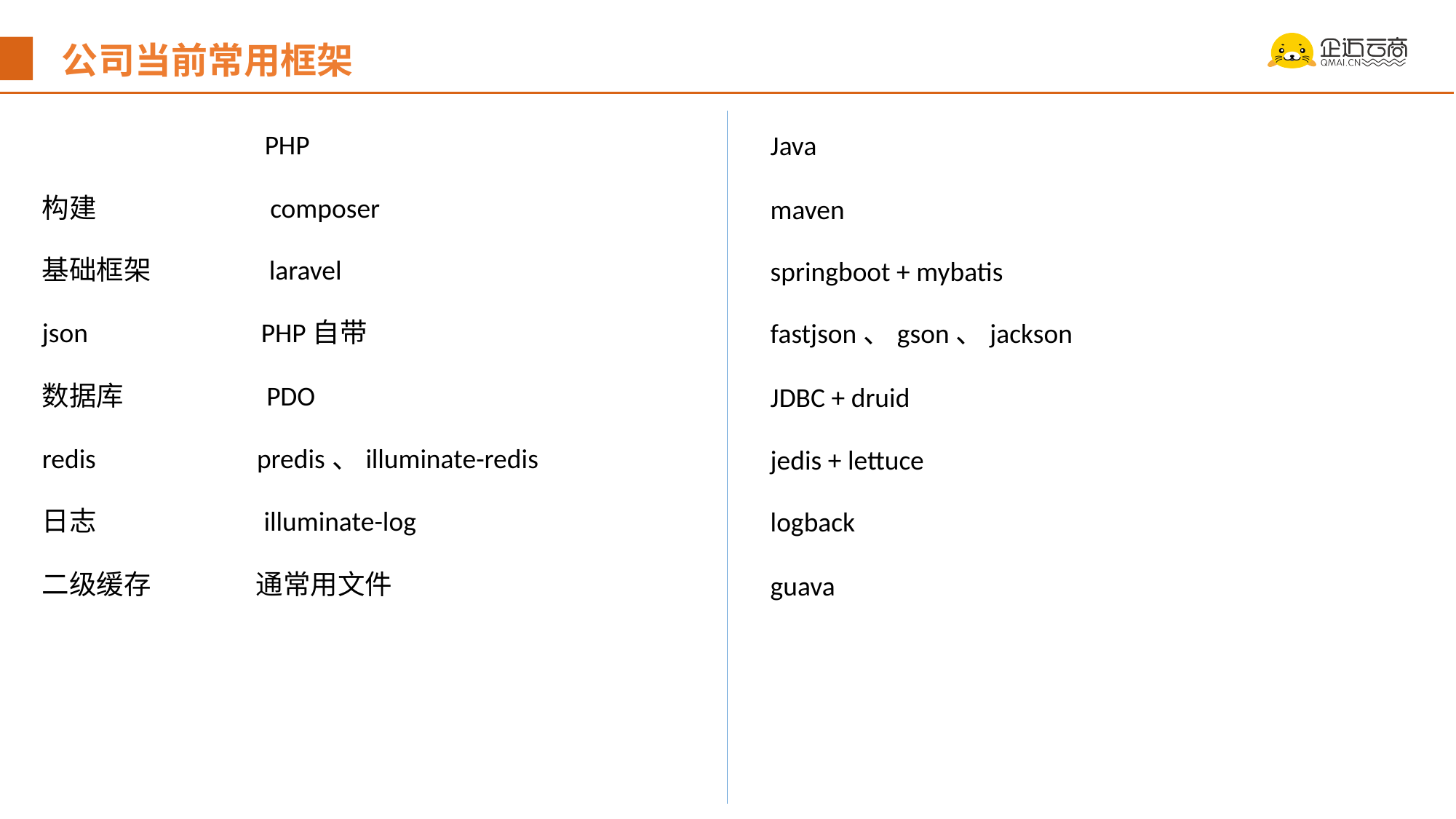

公司当前常用框架

                                    PHP
Java
构建                           composer
maven
基础框架                  laravel
springboot + mybatis
json                            PHP自带
fastjson、gson、jackson
数据库                      PDO
JDBC + druid
redis                          predis、illuminate-redis
jedis + lettuce
日志                          illuminate-log
logback
二级缓存                 通常用文件
guava